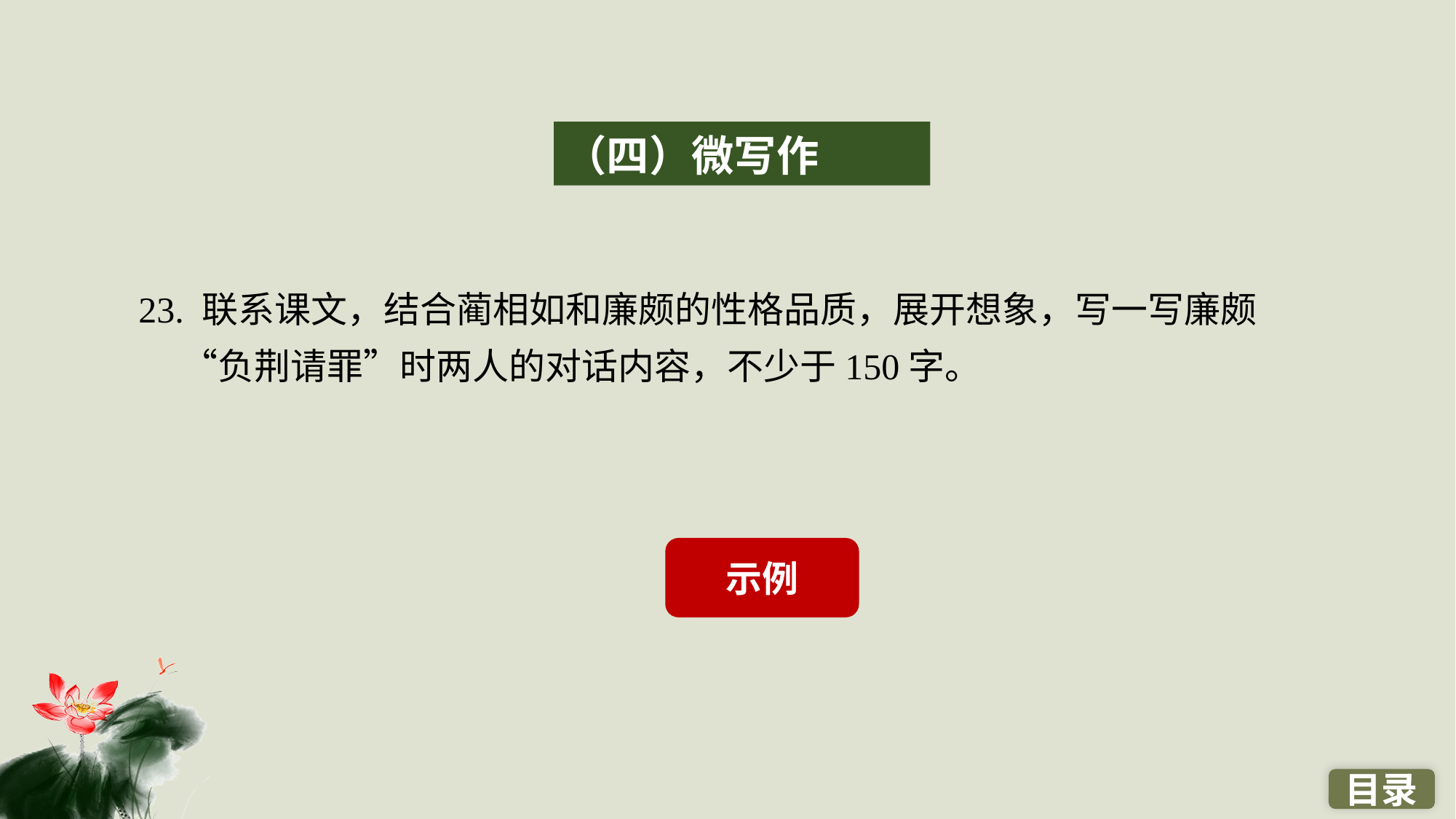

（四）微写作
23. 联系课文，结合蔺相如和廉颇的性格品质，展开想象，写一写廉颇“负荆请罪”时两人的对话内容，不少于150字。
示例